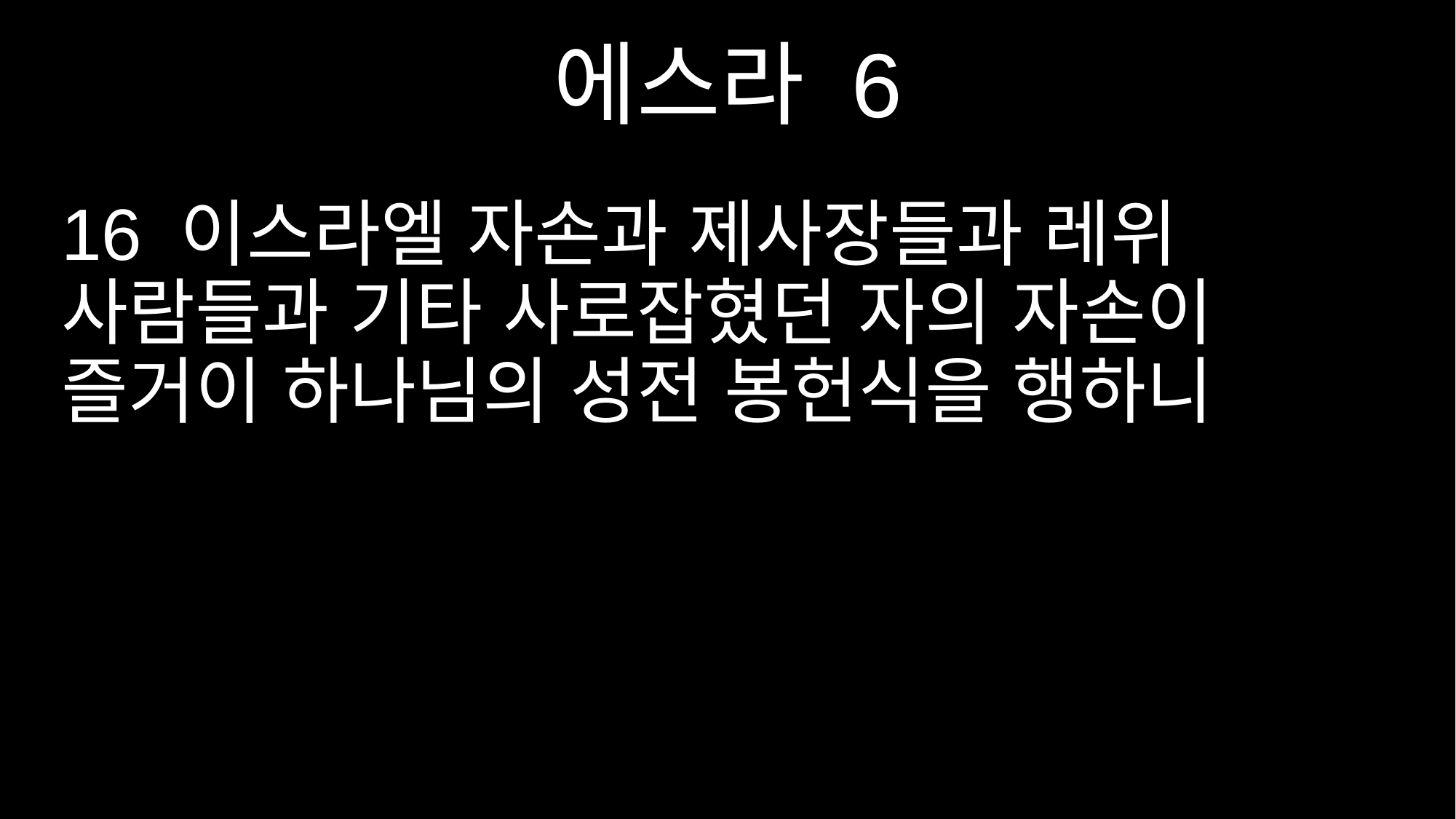

에스라 6
16 이스라엘 자손과 제사장들과 레위 사람들과 기타 사로잡혔던 자의 자손이 즐거이 하나님의 성전 봉헌식을 행하니